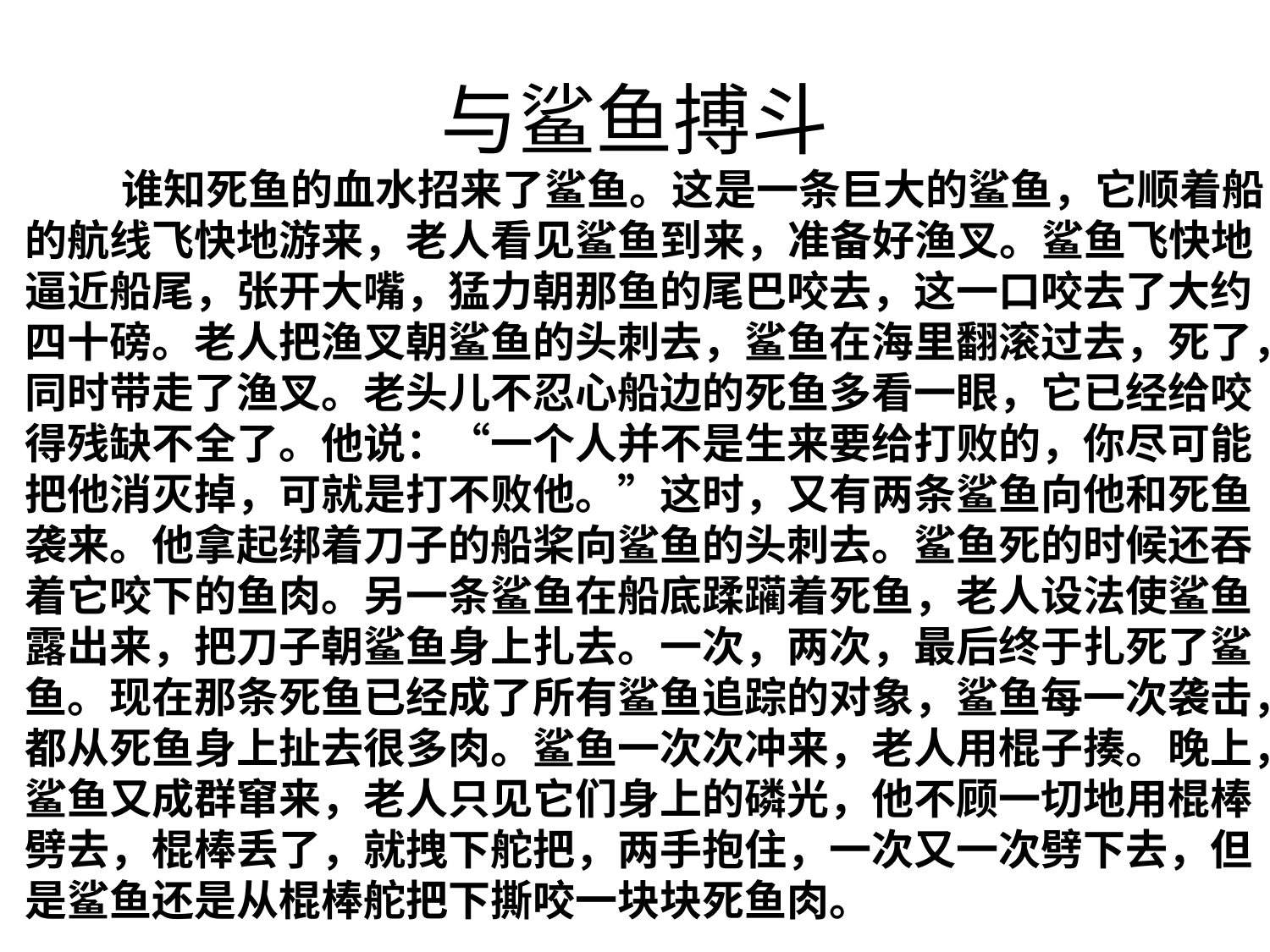

# 与鲨鱼搏斗
         谁知死鱼的血水招来了鲨鱼。这是一条巨大的鲨鱼，它顺着船的航线飞快地游来，老人看见鲨鱼到来，准备好渔叉。鲨鱼飞快地逼近船尾，张开大嘴，猛力朝那鱼的尾巴咬去，这一口咬去了大约四十磅。老人把渔叉朝鲨鱼的头刺去，鲨鱼在海里翻滚过去，死了，同时带走了渔叉。老头儿不忍心船边的死鱼多看一眼，它已经给咬得残缺不全了。他说：“一个人并不是生来要给打败的，你尽可能把他消灭掉，可就是打不败他。”这时，又有两条鲨鱼向他和死鱼袭来。他拿起绑着刀子的船桨向鲨鱼的头刺去。鲨鱼死的时候还吞着它咬下的鱼肉。另一条鲨鱼在船底蹂躏着死鱼，老人设法使鲨鱼露出来，把刀子朝鲨鱼身上扎去。一次，两次，最后终于扎死了鲨鱼。现在那条死鱼已经成了所有鲨鱼追踪的对象，鲨鱼每一次袭击，都从死鱼身上扯去很多肉。鲨鱼一次次冲来，老人用棍子揍。晚上，鲨鱼又成群窜来，老人只见它们身上的磷光，他不顾一切地用棍棒劈去，棍棒丢了，就拽下舵把，两手抱住，一次又一次劈下去，但是鲨鱼还是从棍棒舵把下撕咬一块块死鱼肉。